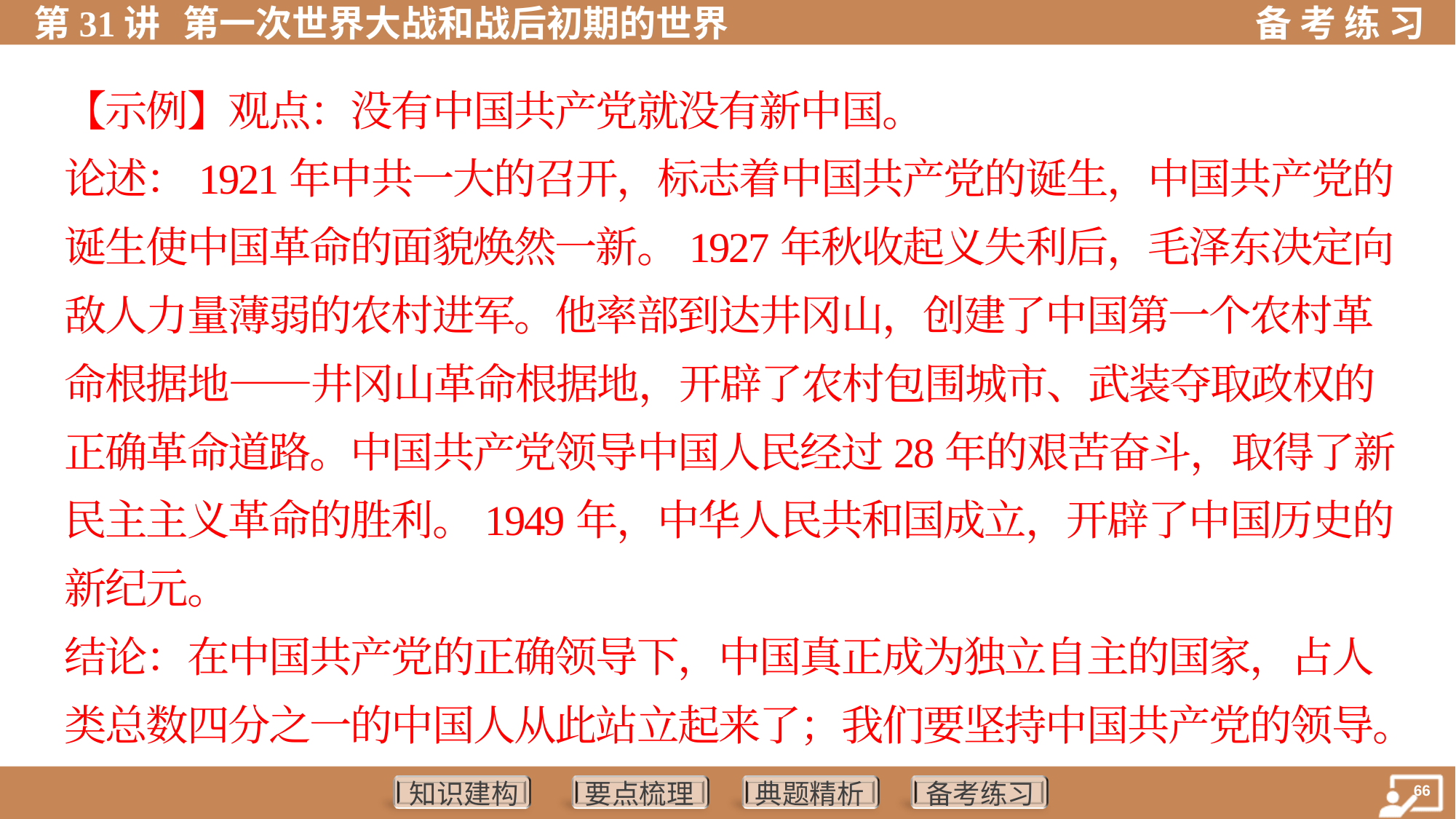

【示例】观点：没有中国共产党就没有新中国。
论述：1921年中共一大的召开，标志着中国共产党的诞生，中国共产党的
诞生使中国革命的面貌焕然一新。1927年秋收起义失利后，毛泽东决定向
敌人力量薄弱的农村进军。他率部到达井冈山，创建了中国第一个农村革
命根据地——井冈山革命根据地，开辟了农村包围城市、武装夺取政权的
正确革命道路。中国共产党领导中国人民经过28年的艰苦奋斗，取得了新
民主主义革命的胜利。1949年，中华人民共和国成立，开辟了中国历史的
新纪元。
结论：在中国共产党的正确领导下，中国真正成为独立自主的国家，占人
类总数四分之一的中国人从此站立起来了；我们要坚持中国共产党的领导。